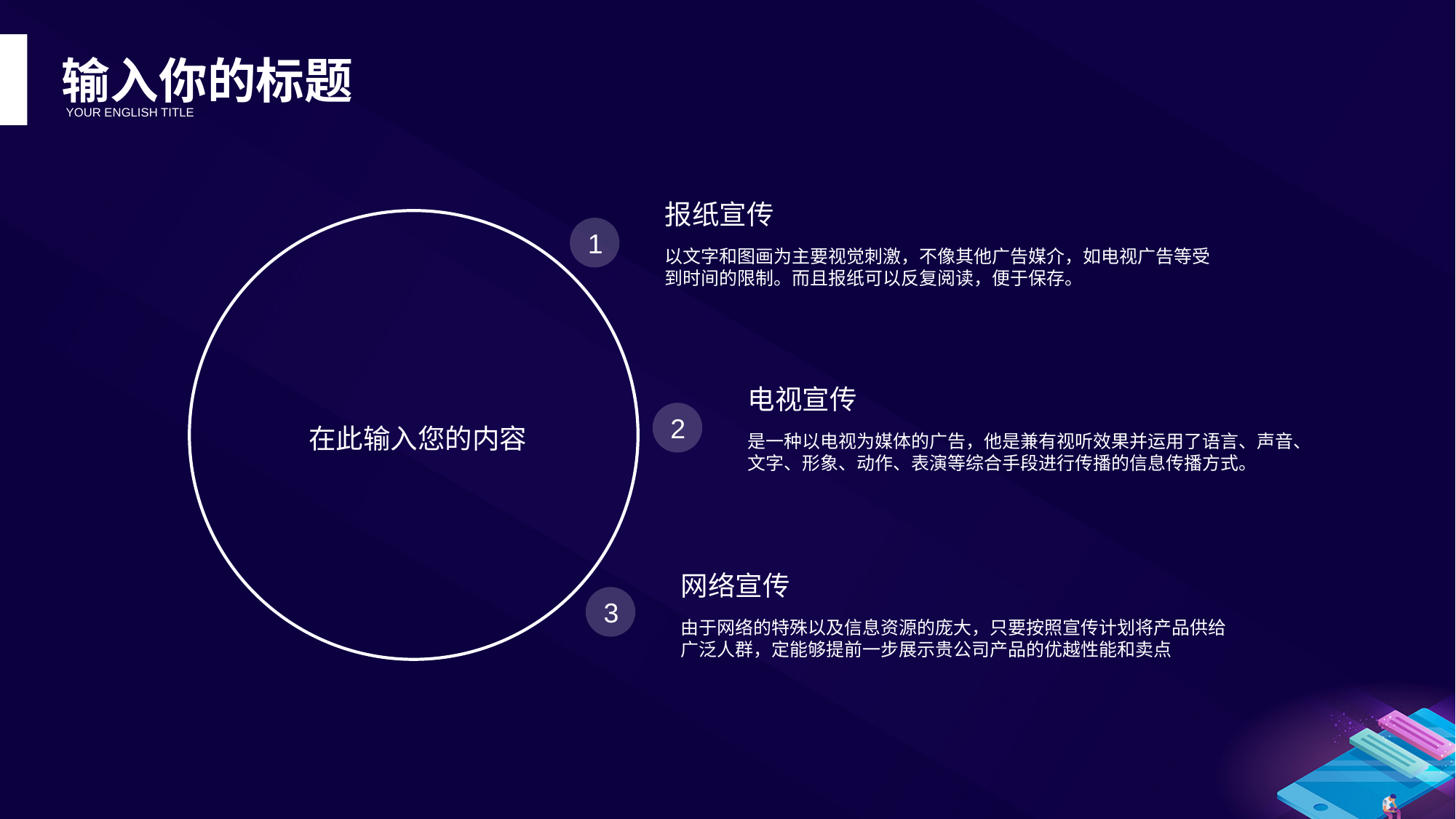

输入你的标题
YOUR ENGLISH TITLE
报纸宣传

1
以文字和图画为主要视觉刺激，不像其他广告媒介，如电视广告等受到时间的限制。而且报纸可以反复阅读，便于保存。
电视宣传
2
在此输入您的内容
是一种以电视为媒体的广告，他是兼有视听效果并运用了语言、声音、文字、形象、动作、表演等综合手段进行传播的信息传播方式。
网络宣传
3
由于网络的特殊以及信息资源的庞大，只要按照宣传计划将产品供给广泛人群，定能够提前一步展示贵公司产品的优越性能和卖点